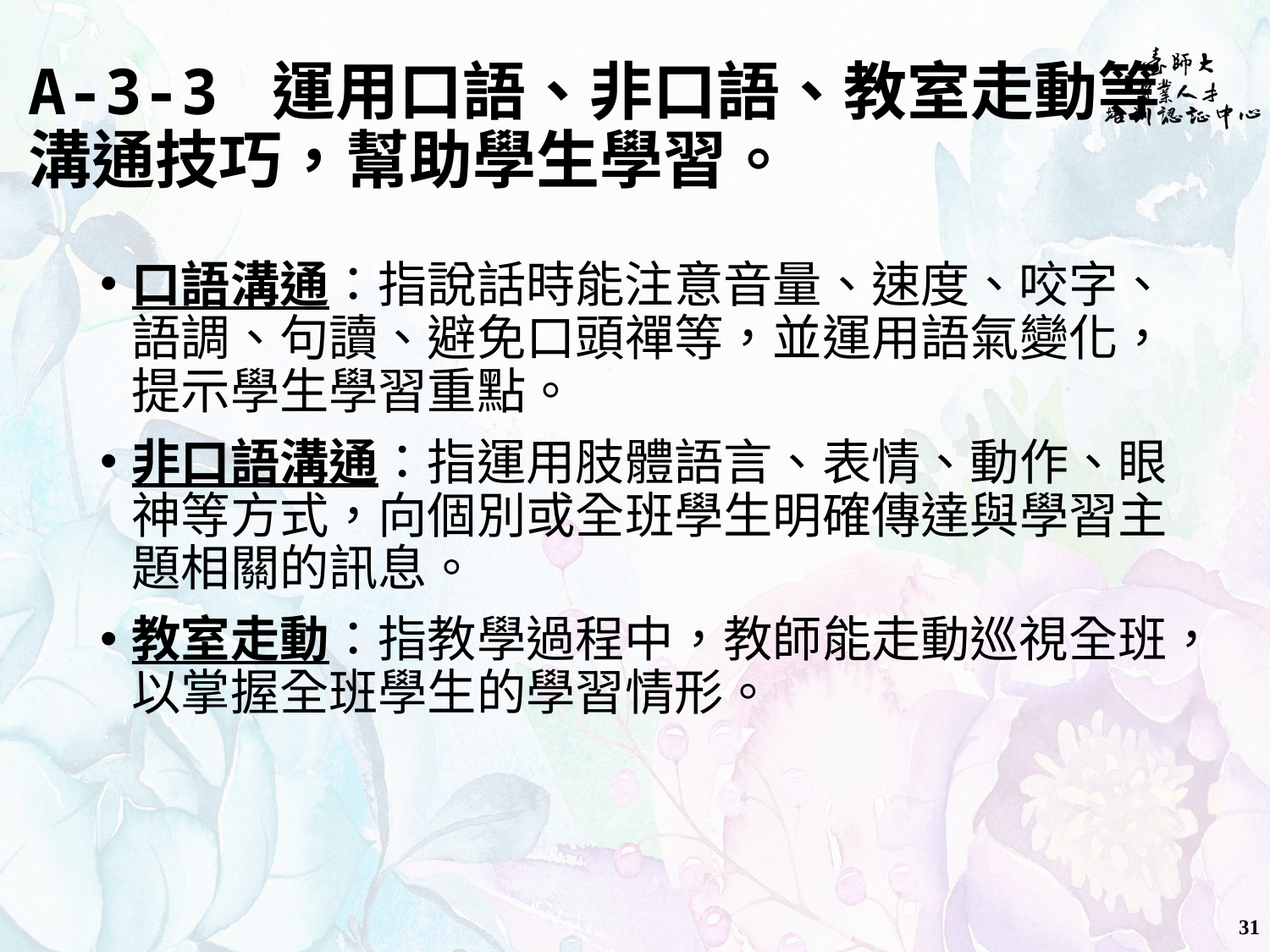

# A-3-3 運用口語、非口語、教室走動等 溝通技巧，幫助學生學習。
口語溝通：指說話時能注意音量、速度、咬字、語調、句讀、避免口頭禪等，並運用語氣變化，提示學生學習重點。
非口語溝通：指運用肢體語言、表情、動作、眼神等方式，向個別或全班學生明確傳達與學習主題相關的訊息。
教室走動：指教學過程中，教師能走動巡視全班，以掌握全班學生的學習情形。
31